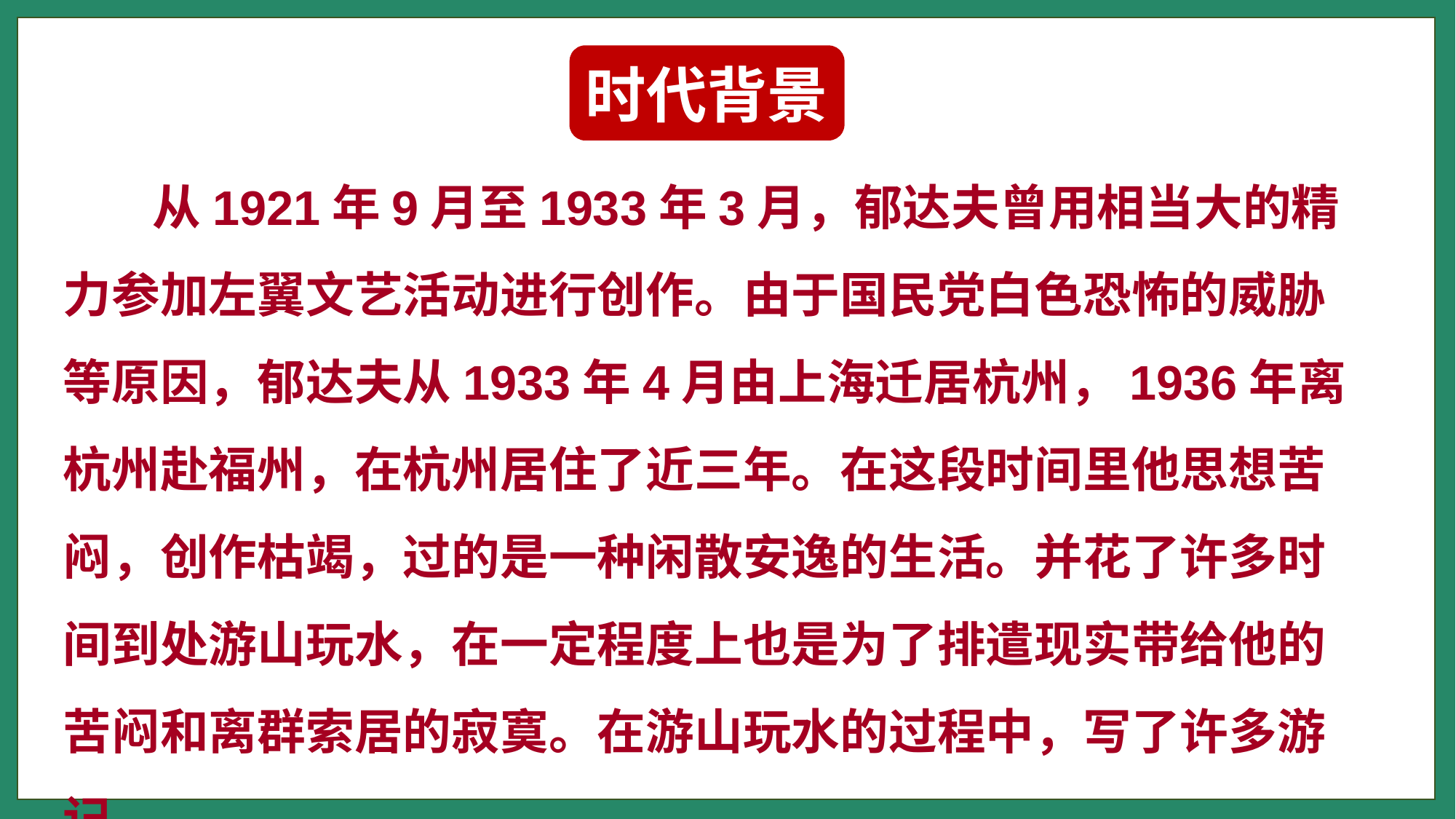

时代背景
       从1921年9月至1933年3月，郁达夫曾用相当大的精力参加左翼文艺活动进行创作。由于国民党白色恐怖的威胁等原因，郁达夫从1933年4月由上海迁居杭州，1936年离杭州赴福州，在杭州居住了近三年。在这段时间里他思想苦闷，创作枯竭，过的是一种闲散安逸的生活。并花了许多时间到处游山玩水，在一定程度上也是为了排遣现实带给他的苦闷和离群索居的寂寞。在游山玩水的过程中，写了许多游记。